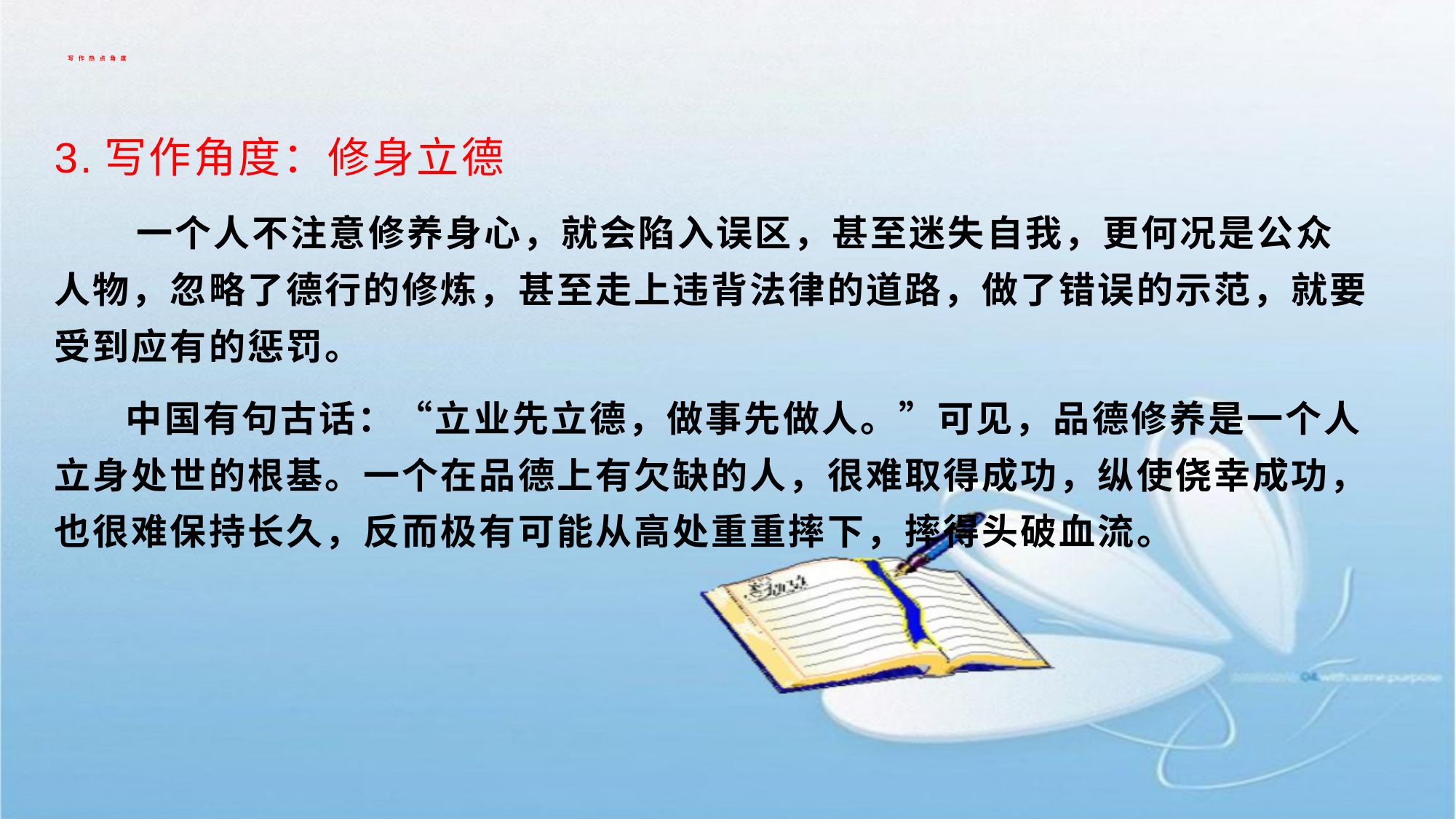

# 写作热点角度
3.写作角度：修身立德
       一个人不注意修养身心，就会陷入误区，甚至迷失自我，更何况是公众人物，忽略了德行的修炼，甚至走上违背法律的道路，做了错误的示范，就要受到应有的惩罚。
      中国有句古话：“立业先立德，做事先做人。”可见，品德修养是一个人立身处世的根基。一个在品德上有欠缺的人，很难取得成功，纵使侥幸成功，也很难保持长久，反而极有可能从高处重重摔下，摔得头破血流。